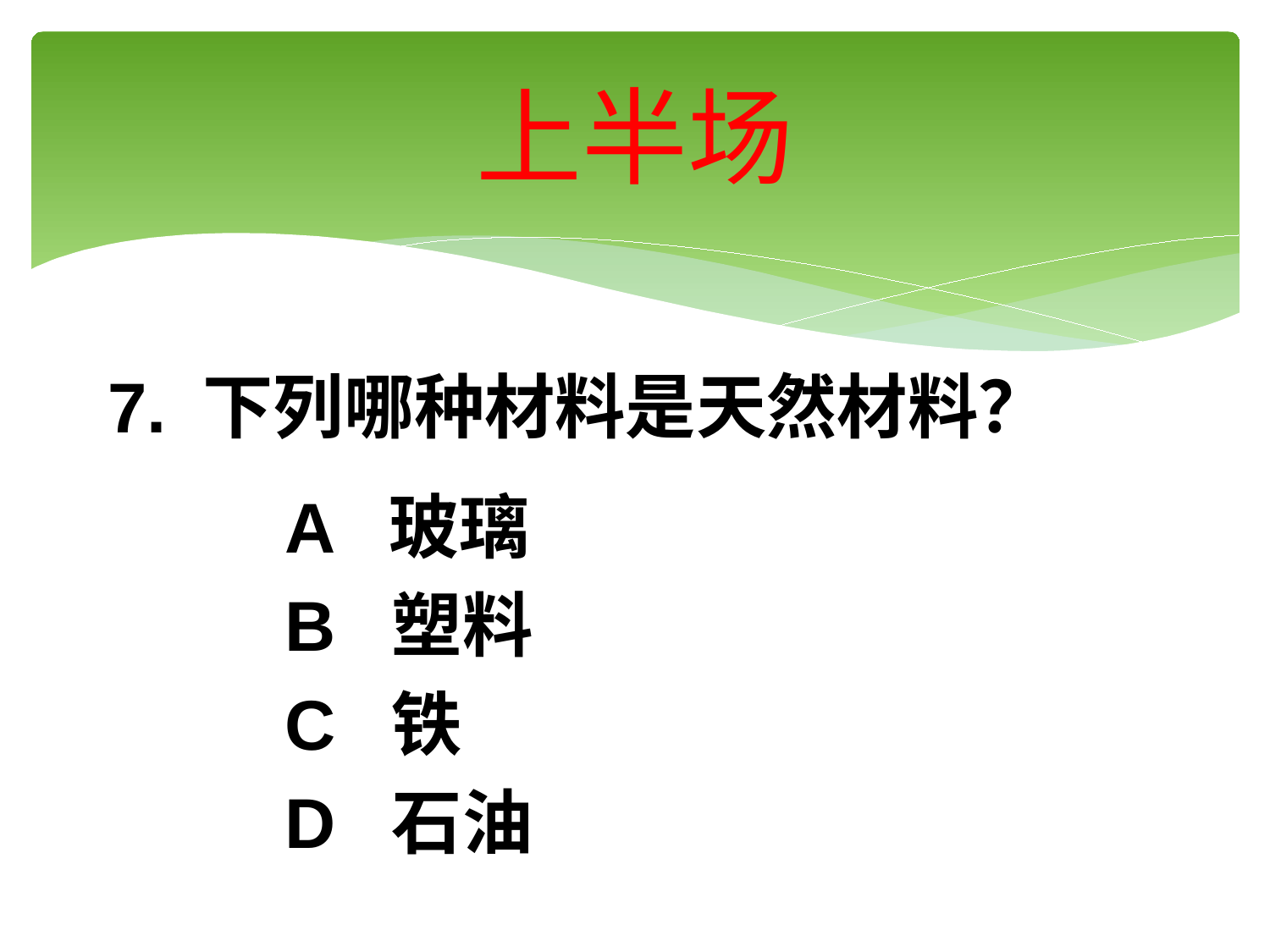

# 上半场
7. 下列哪种材料是天然材料？
         A  玻璃
         B  塑料
         C  铁
         D  石油